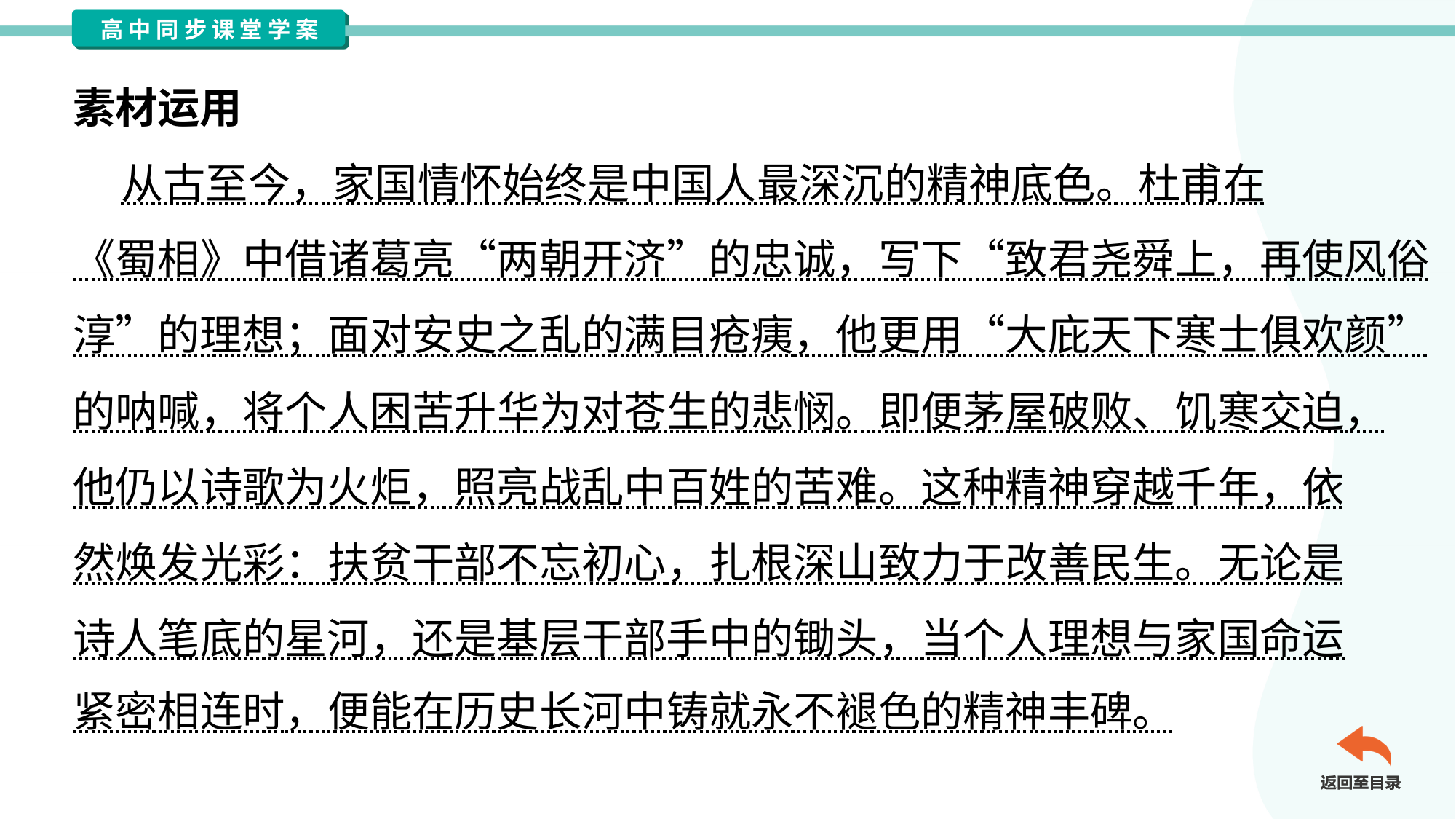

素材运用
    从古至今，家国情怀始终是中国人最深沉的精神底色。杜甫在
《蜀相》中借诸葛亮“两朝开济”的忠诚，写下“致君尧舜上，再使风俗
淳”的理想；面对安史之乱的满目疮痍，他更用“大庇天下寒士俱欢颜”
的呐喊，将个人困苦升华为对苍生的悲悯。即便茅屋破败、饥寒交迫，
他仍以诗歌为火炬，照亮战乱中百姓的苦难。这种精神穿越千年，依
然焕发光彩：扶贫干部不忘初心，扎根深山致力于改善民生。无论是
诗人笔底的星河，还是基层干部手中的锄头，当个人理想与家国命运
紧密相连时，便能在历史长河中铸就永不褪色的精神丰碑。#3.1